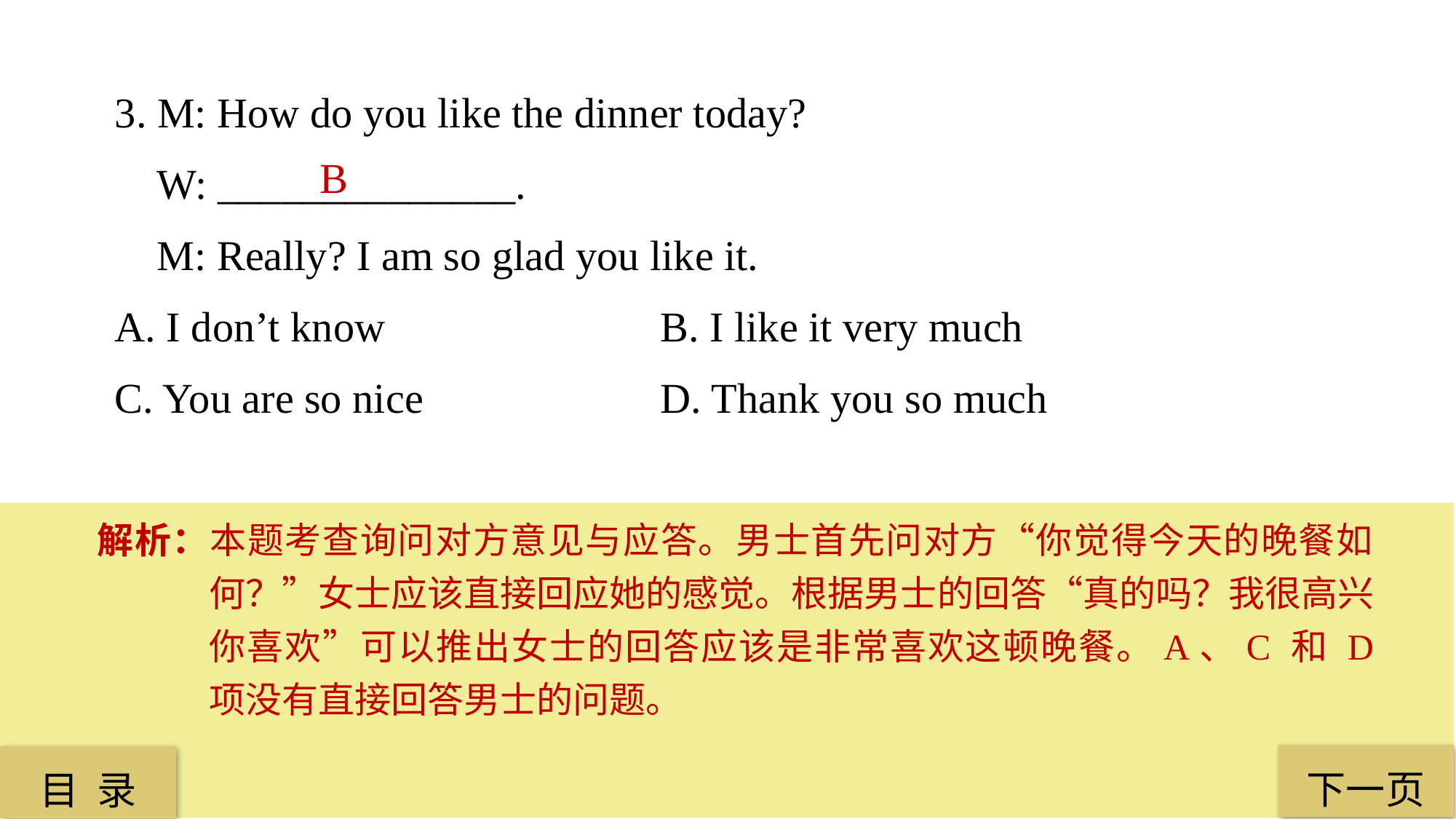

3. M: How do you like the dinner today?
    W: ______________.
    M: Really? I am so glad you like it.
A. I don’t know 			B. I like it very much
C. You are so nice 			D. Thank you so much
 B
解析：本题考查询问对方意见与应答。男士首先问对方“你觉得今天的晚餐如何？”女士应该直接回应她的感觉。根据男士的回答“真的吗？我很高兴你喜欢”可以推出女士的回答应该是非常喜欢这顿晚餐。A、C 和 D 项没有直接回答男士的问题。